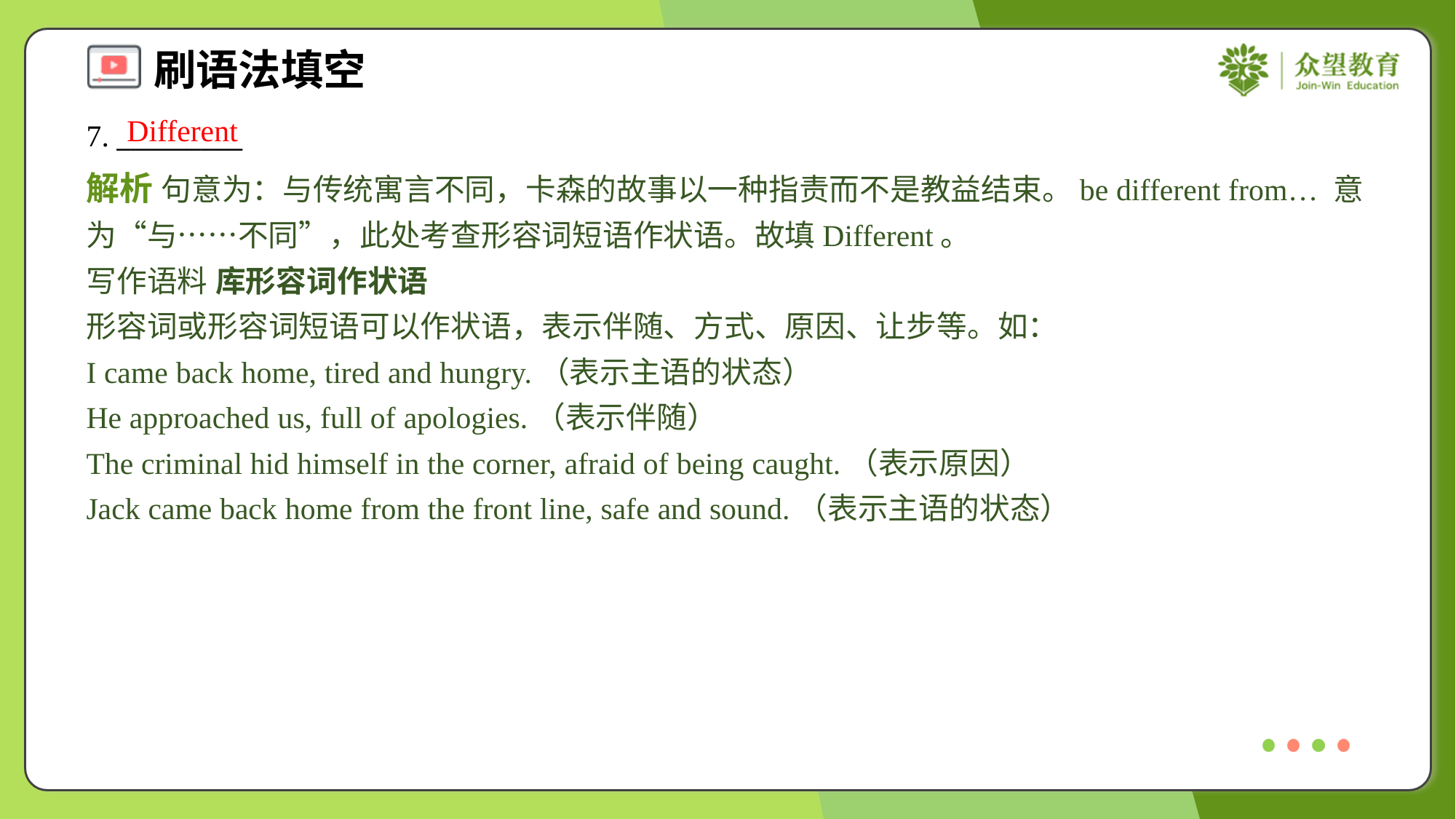

Different
7. _________
解析 句意为：与传统寓言不同，卡森的故事以一种指责而不是教益结束。be different from… 意为“与……不同”，此处考查形容词短语作状语。故填Different。
写作语料 库形容词作状语
形容词或形容词短语可以作状语，表示伴随、方式、原因、让步等。如：
I came back home, tired and hungry.（表示主语的状态）
He approached us, full of apologies.（表示伴随）
The criminal hid himself in the corner, afraid of being caught.（表示原因）
Jack came back home from the front line, safe and sound.（表示主语的状态）